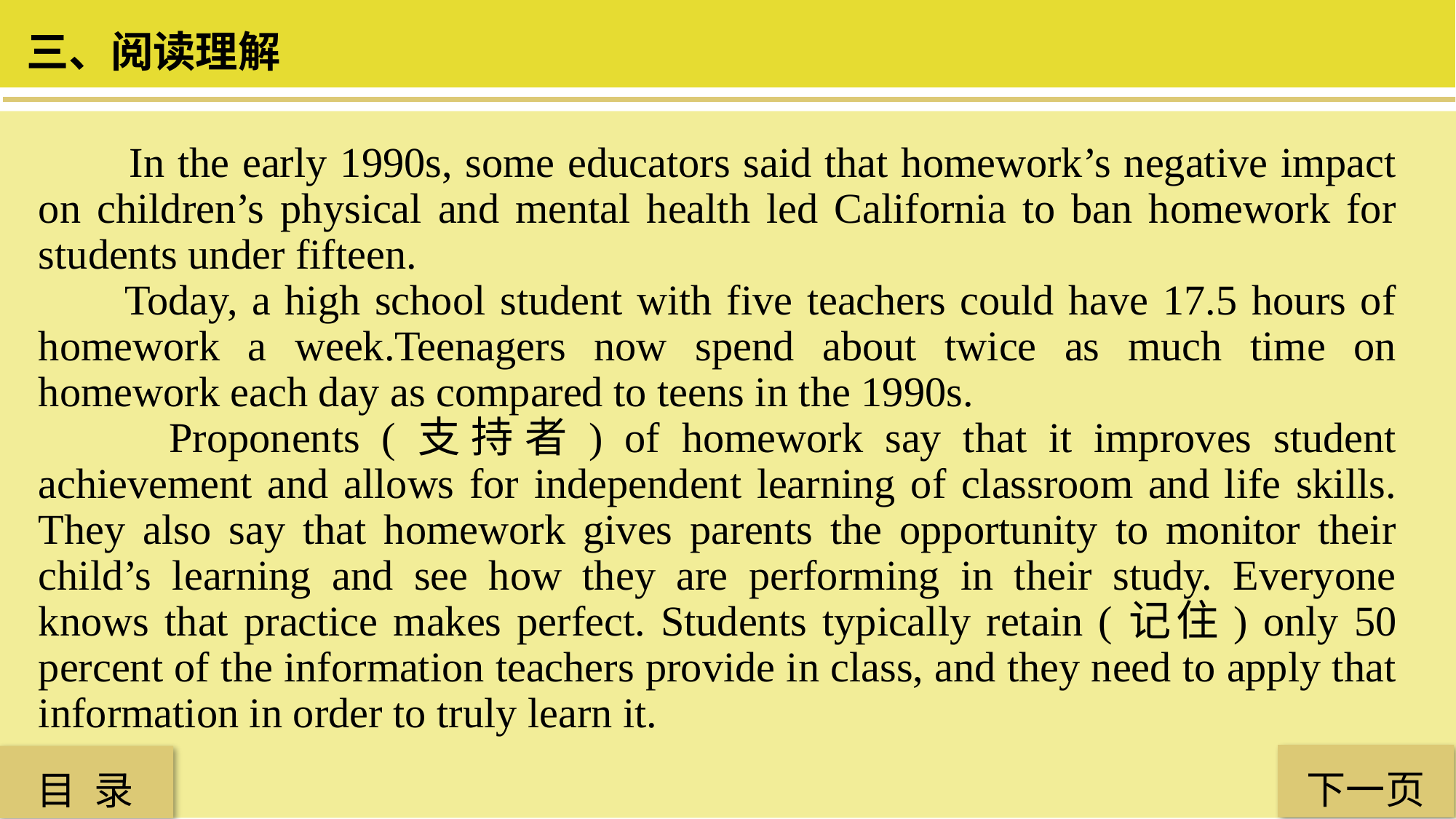

三、阅读理解
       In the early 1990s, some educators said that homework’s negative impact on children’s physical and mental health led California to ban homework for students under fifteen.
      Today, a high school student with five teachers could have 17.5 hours of homework a week.Teenagers now spend about twice as much time on homework each day as compared to teens in the 1990s.
      Proponents (支持者) of homework say that it improves student achievement and allows for independent learning of classroom and life skills. They also say that homework gives parents the opportunity to monitor their child’s learning and see how they are performing in their study. Everyone knows that practice makes perfect. Students typically retain (记住) only 50 percent of the information teachers provide in class, and they need to apply that information in order to truly learn it.